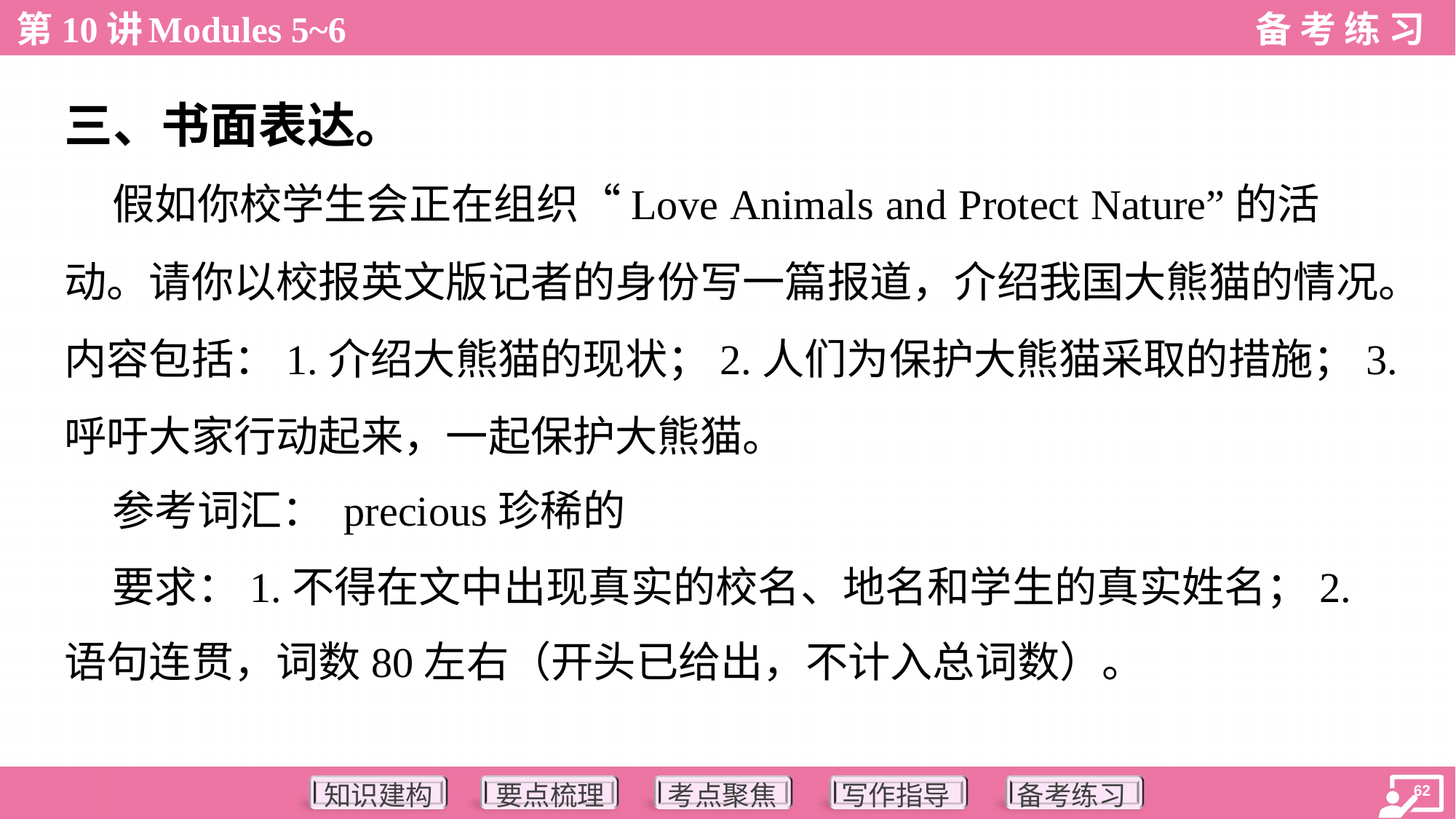

三、书面表达。
    假如你校学生会正在组织“Love Animals and Protect Nature”的活
动。请你以校报英文版记者的身份写一篇报道，介绍我国大熊猫的情况。
内容包括：1.介绍大熊猫的现状；2.人们为保护大熊猫采取的措施；3.
呼吁大家行动起来，一起保护大熊猫。
    参考词汇： precious珍稀的
    要求：1.不得在文中出现真实的校名、地名和学生的真实姓名；2.
语句连贯，词数80左右（开头已给出，不计入总词数）。